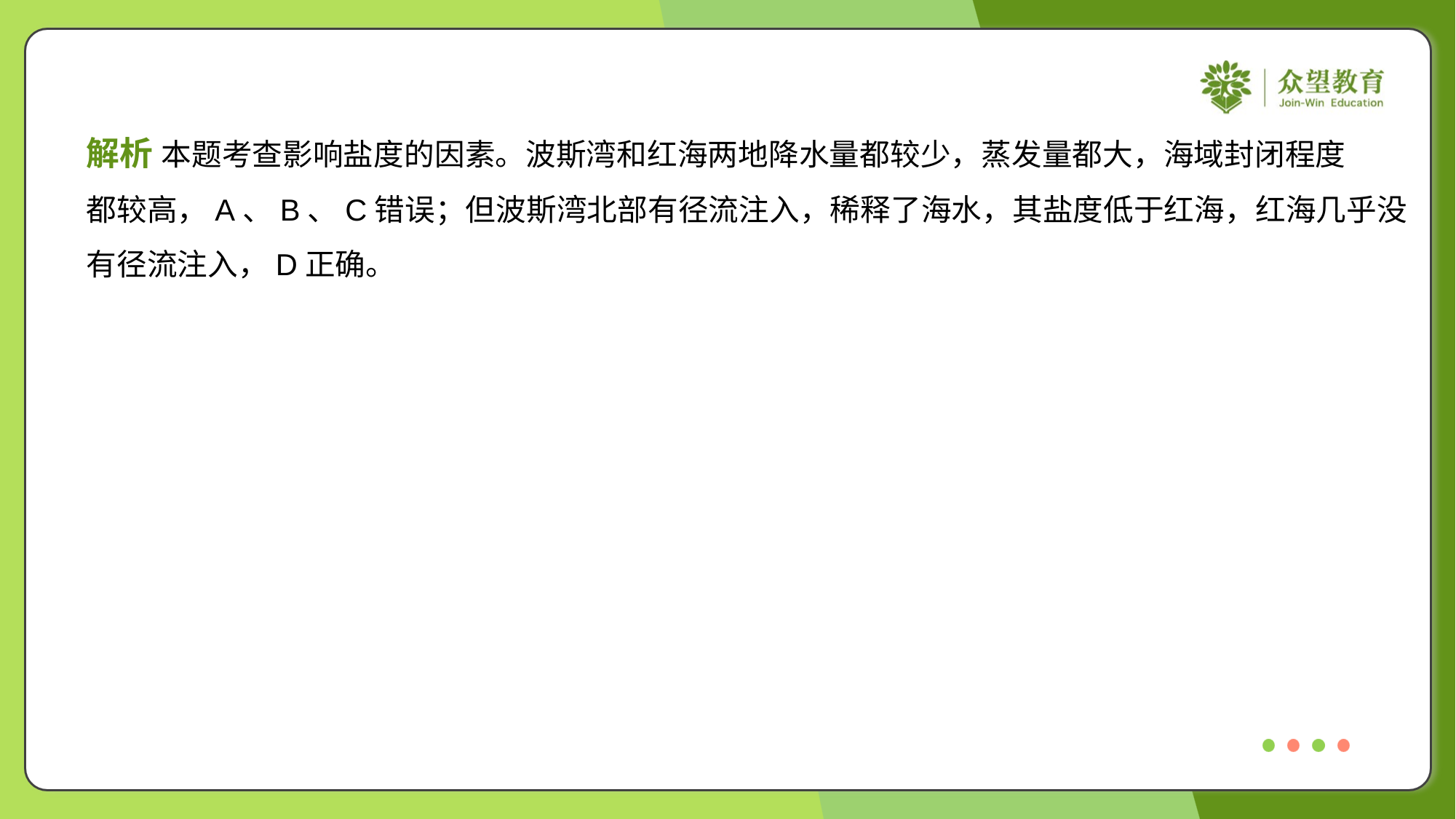

解析 本题考查影响盐度的因素。波斯湾和红海两地降水量都较少，蒸发量都大，海域封闭程度
都较高，A、B、C错误；但波斯湾北部有径流注入，稀释了海水，其盐度低于红海，红海几乎没
有径流注入，D正确。